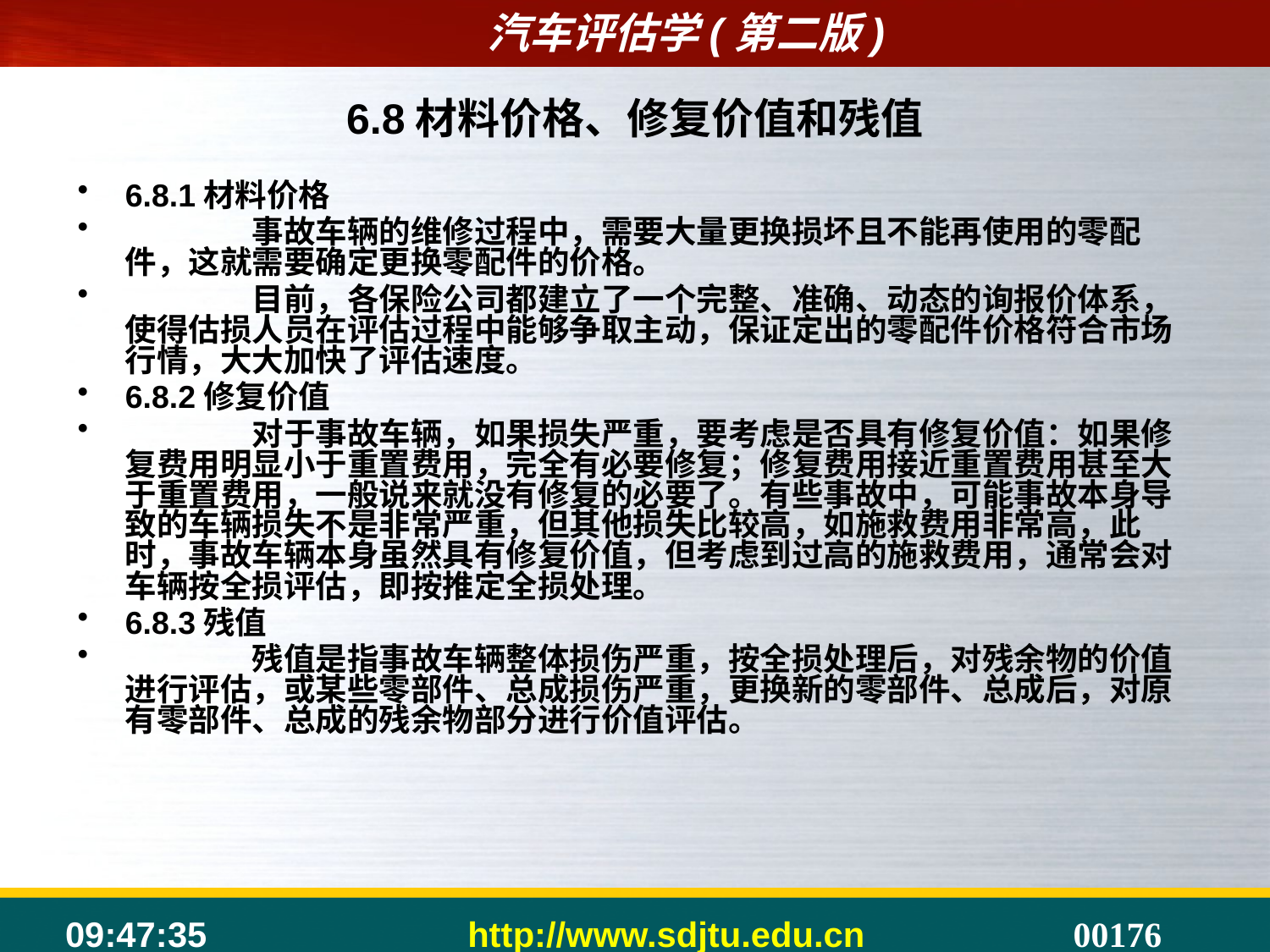

# 6.8材料价格、修复价值和残值
6.8.1材料价格
	事故车辆的维修过程中，需要大量更换损坏且不能再使用的零配件，这就需要确定更换零配件的价格。
	目前，各保险公司都建立了一个完整、准确、动态的询报价体系，使得估损人员在评估过程中能够争取主动，保证定出的零配件价格符合市场行情，大大加快了评估速度。
6.8.2修复价值
	对于事故车辆，如果损失严重，要考虑是否具有修复价值：如果修复费用明显小于重置费用，完全有必要修复；修复费用接近重置费用甚至大于重置费用，一般说来就没有修复的必要了。有些事故中，可能事故本身导致的车辆损失不是非常严重，但其他损失比较高，如施救费用非常高，此时，事故车辆本身虽然具有修复价值，但考虑到过高的施救费用，通常会对车辆按全损评估，即按推定全损处理。
6.8.3残值
	残值是指事故车辆整体损伤严重，按全损处理后，对残余物的价值进行评估，或某些零部件、总成损伤严重，更换新的零部件、总成后，对原有零部件、总成的残余物部分进行价值评估。